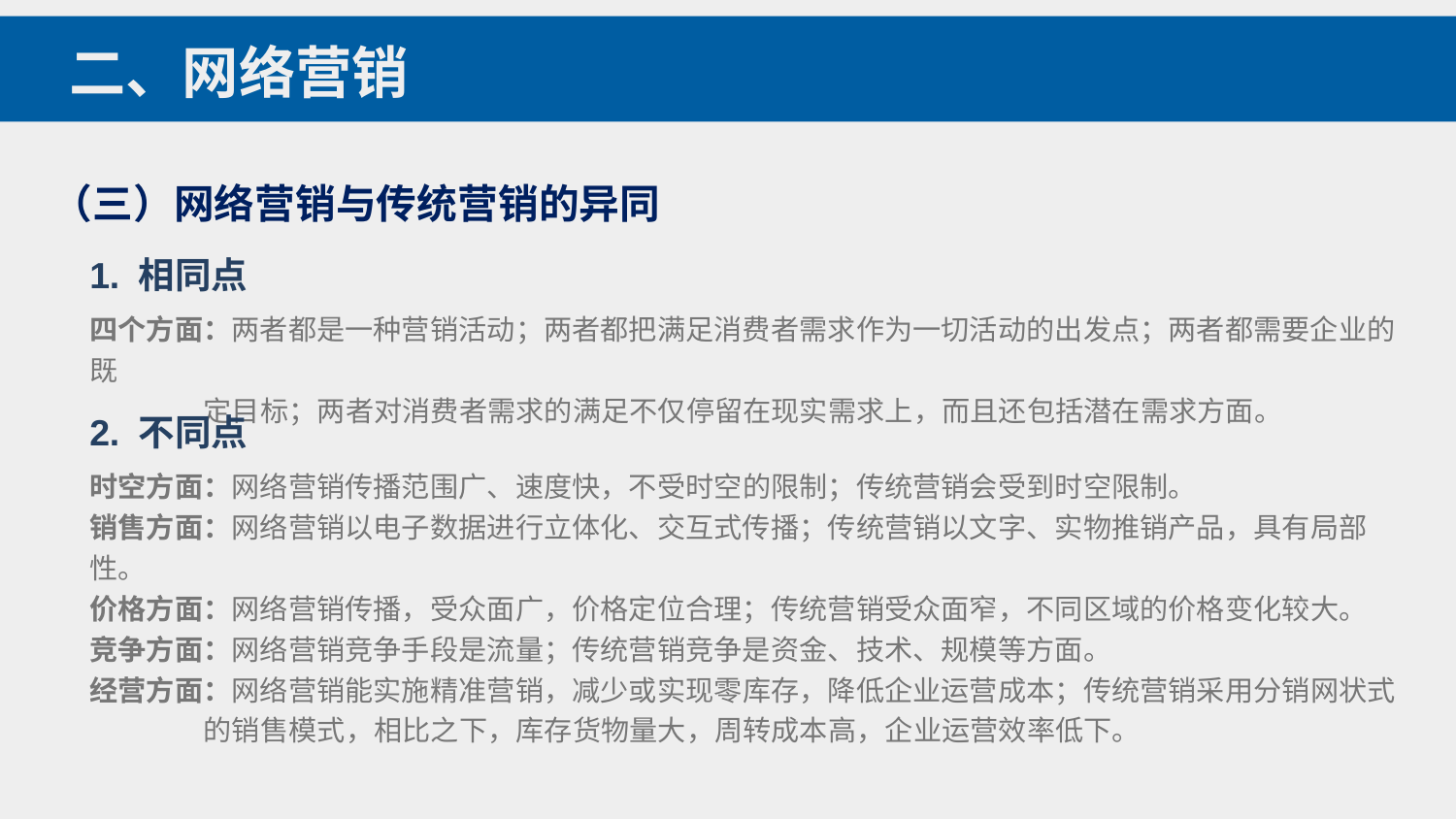

二、网络营销
（三）网络营销与传统营销的异同
1. 相同点
四个方面：两者都是一种营销活动；两者都把满足消费者需求作为一切活动的出发点；两者都需要企业的既
                 定目标；两者对消费者需求的满足不仅停留在现实需求上，而且还包括潜在需求方面。
2. 不同点
时空方面：网络营销传播范围广、速度快，不受时空的限制；传统营销会受到时空限制。
销售方面：网络营销以电子数据进行立体化、交互式传播；传统营销以文字、实物推销产品，具有局部性。
价格方面：网络营销传播，受众面广，价格定位合理；传统营销受众面窄，不同区域的价格变化较大。
竞争方面：网络营销竞争手段是流量；传统营销竞争是资金、技术、规模等方面。
经营方面：网络营销能实施精准营销，减少或实现零库存，降低企业运营成本；传统营销采用分销网状式
                 的销售模式，相比之下，库存货物量大，周转成本高，企业运营效率低下。